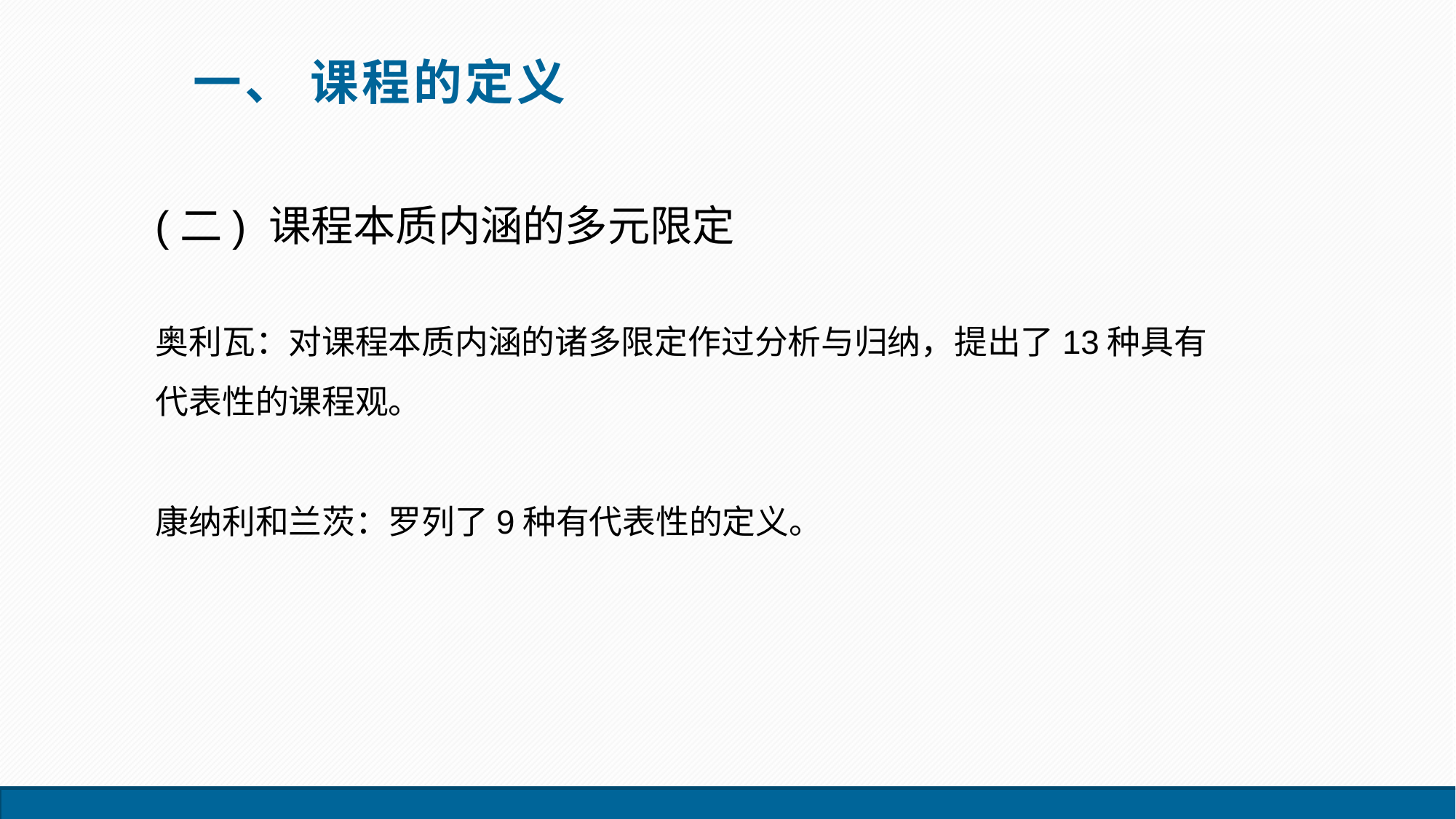

一、 课程的定义
(二) 课程本质内涵的多元限定

奥利瓦：对课程本质内涵的诸多限定作过分析与归纳，提出了13种具有代表性的课程观。

康纳利和兰茨：罗列了9种有代表性的定义。